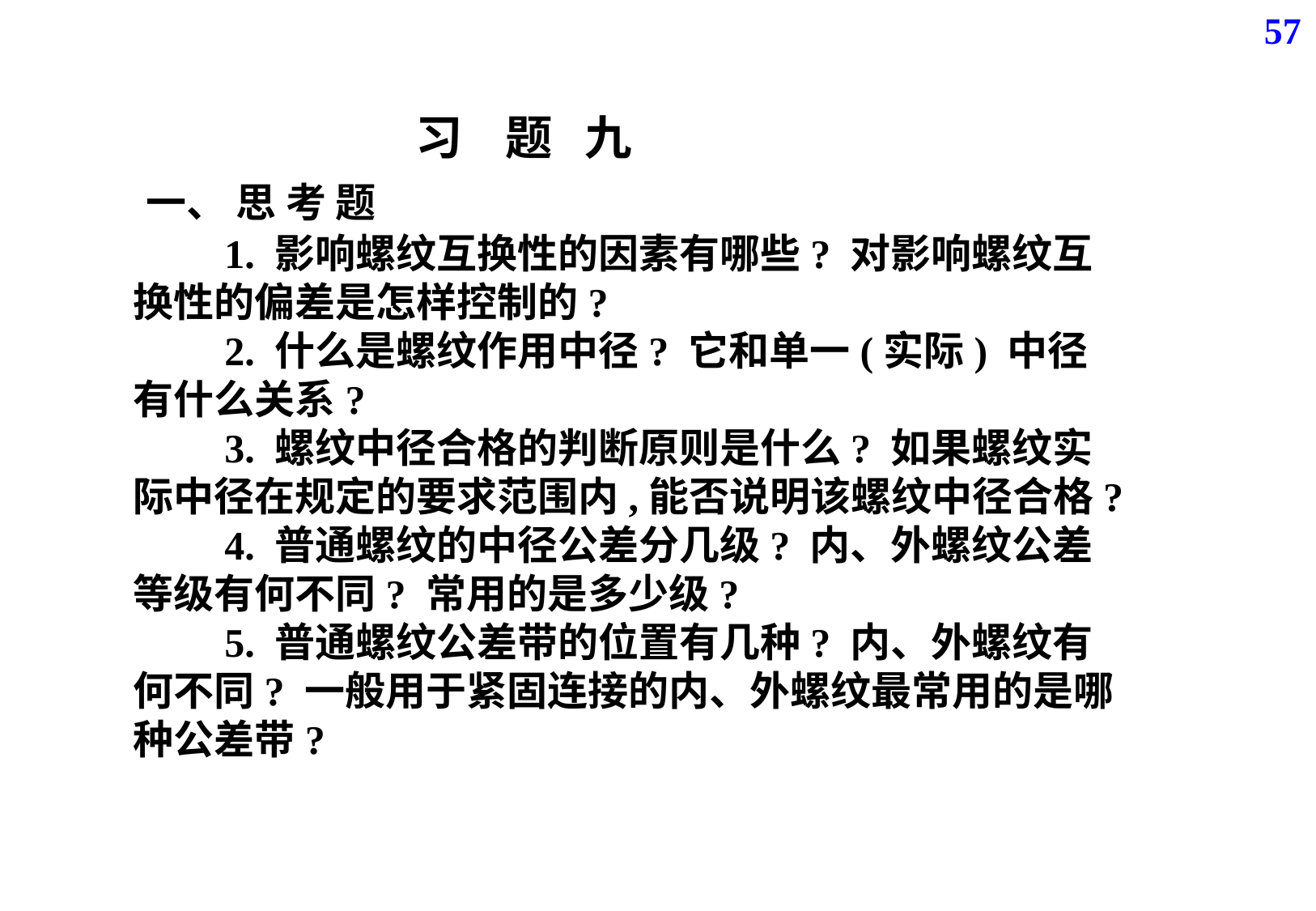

57
习    题   九
一、 思 考 题
         1. 影响螺纹互换性的因素有哪些? 对影响螺纹互换性的偏差是怎样控制的?
         2. 什么是螺纹作用中径? 它和单一(实际) 中径有什么关系?
         3. 螺纹中径合格的判断原则是什么? 如果螺纹实际中径在规定的要求范围内,能否说明该螺纹中径合格?
         4. 普通螺纹的中径公差分几级? 内、外螺纹公差等级有何不同? 常用的是多少级?
         5. 普通螺纹公差带的位置有几种? 内、外螺纹有何不同? 一般用于紧固连接的内、外螺纹最常用的是哪种公差带?